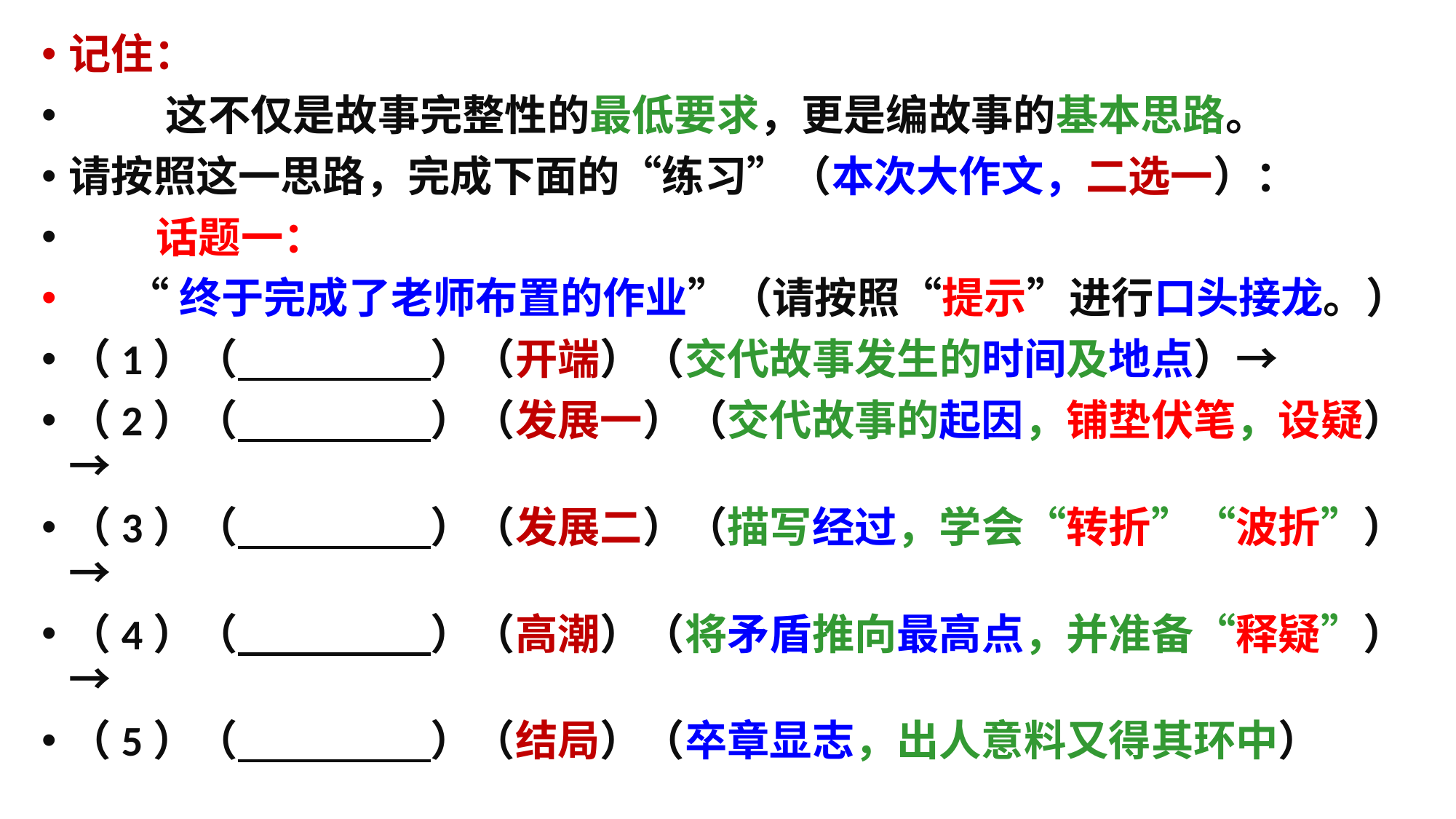

记住：
         这不仅是故事完整性的最低要求，更是编故事的基本思路。
请按照这一思路，完成下面的“练习”（本次大作文，二选一）：
        话题一：
      “终于完成了老师布置的作业”（请按照“提示”进行口头接龙。）
（1）（                    ）（开端）（交代故事发生的时间及地点）→
（2）（                    ）（发展一）（交代故事的起因，铺垫伏笔，设疑）→
（3）（                    ）（发展二）（描写经过，学会“转折”“波折”）→
（4）（                    ）（高潮）（将矛盾推向最高点，并准备“释疑”）→
（5）（                    ）（结局）（卒章显志，出人意料又得其环中）